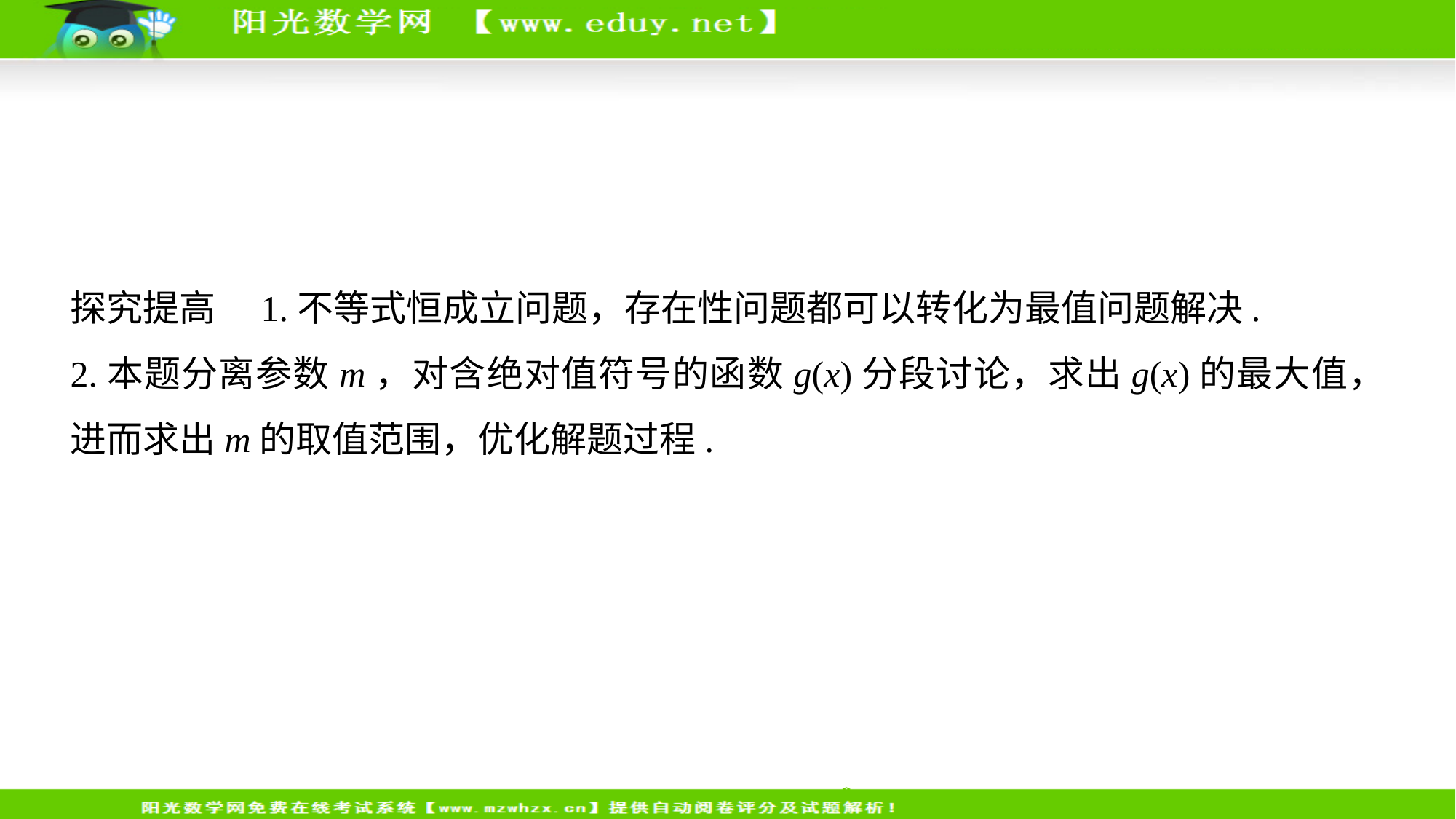

探究提高　1.不等式恒成立问题，存在性问题都可以转化为最值问题解决.
2.本题分离参数m，对含绝对值符号的函数g(x)分段讨论，求出g(x)的最大值，进而求出m的取值范围，优化解题过程.